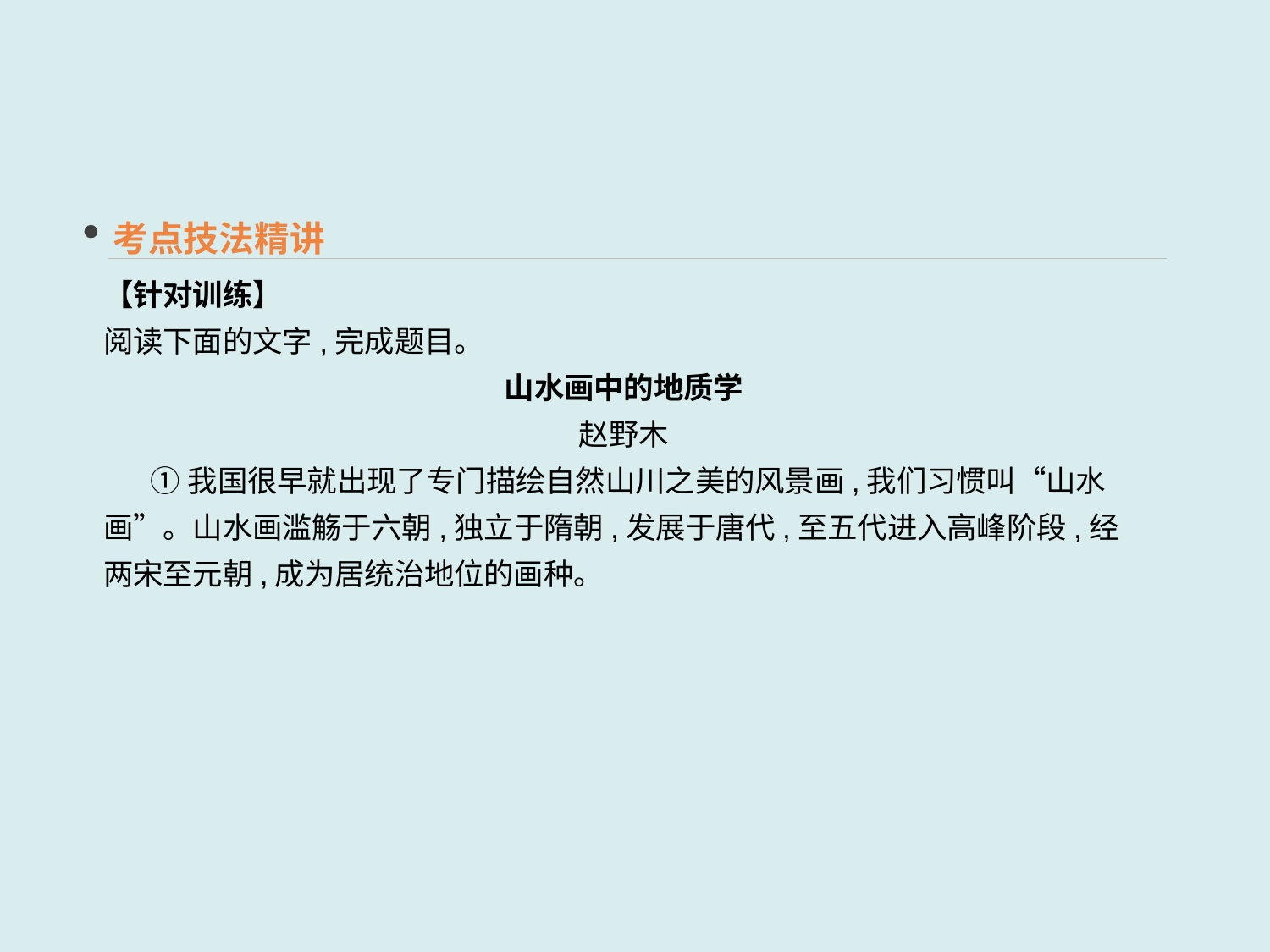

考点技法精讲

【针对训练】
阅读下面的文字,完成题目。
山水画中的地质学
赵野木
       ①我国很早就出现了专门描绘自然山川之美的风景画,我们习惯叫“山水画”。山水画滥觞于六朝,独立于隋朝,发展于唐代,至五代进入高峰阶段,经两宋至元朝,成为居统治地位的画种。